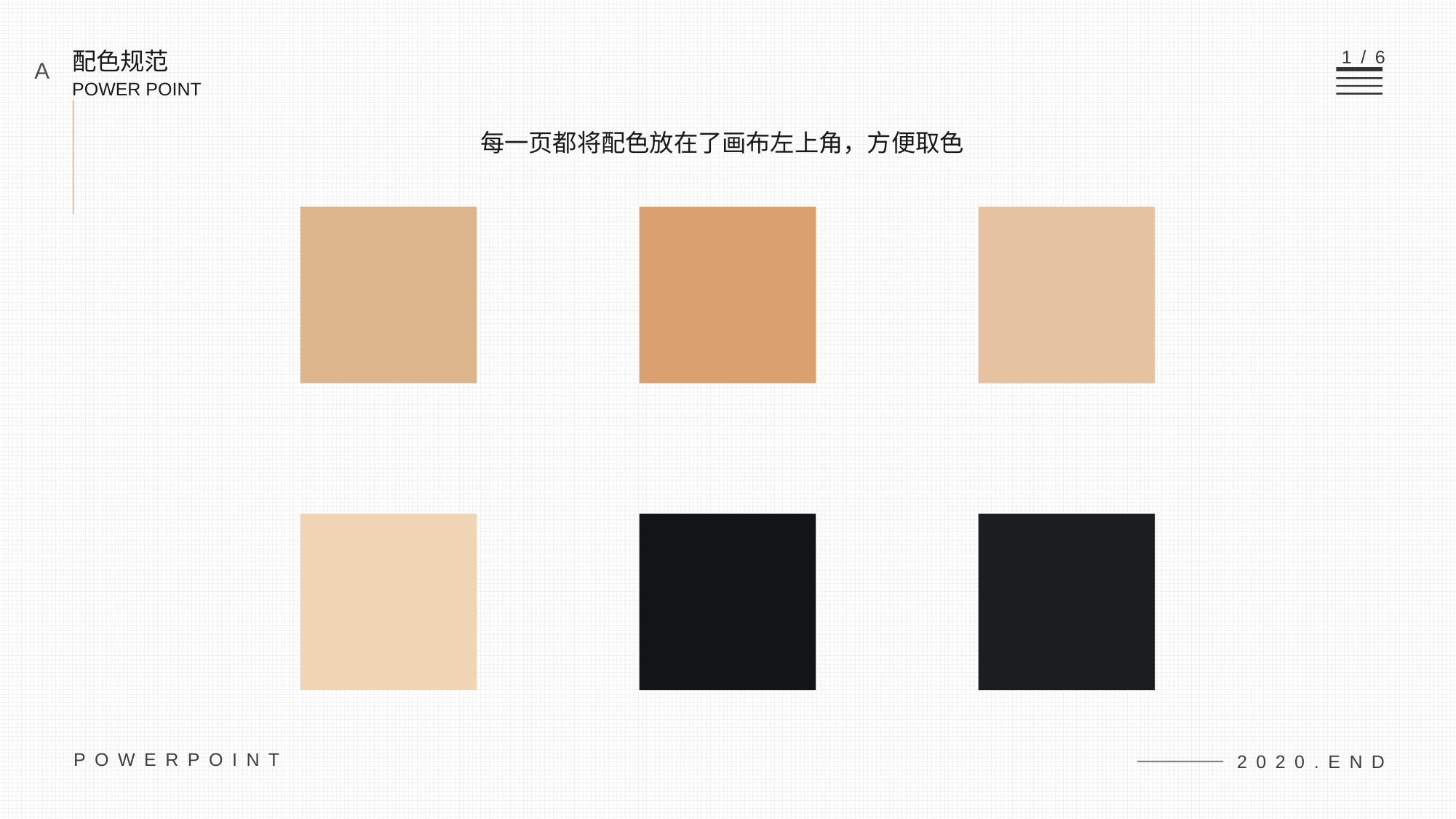

1/6

配色规范
POWER POINT
A

每一页都将配色放在了画布左上角，方便取色

POWERPOINT
2020.END